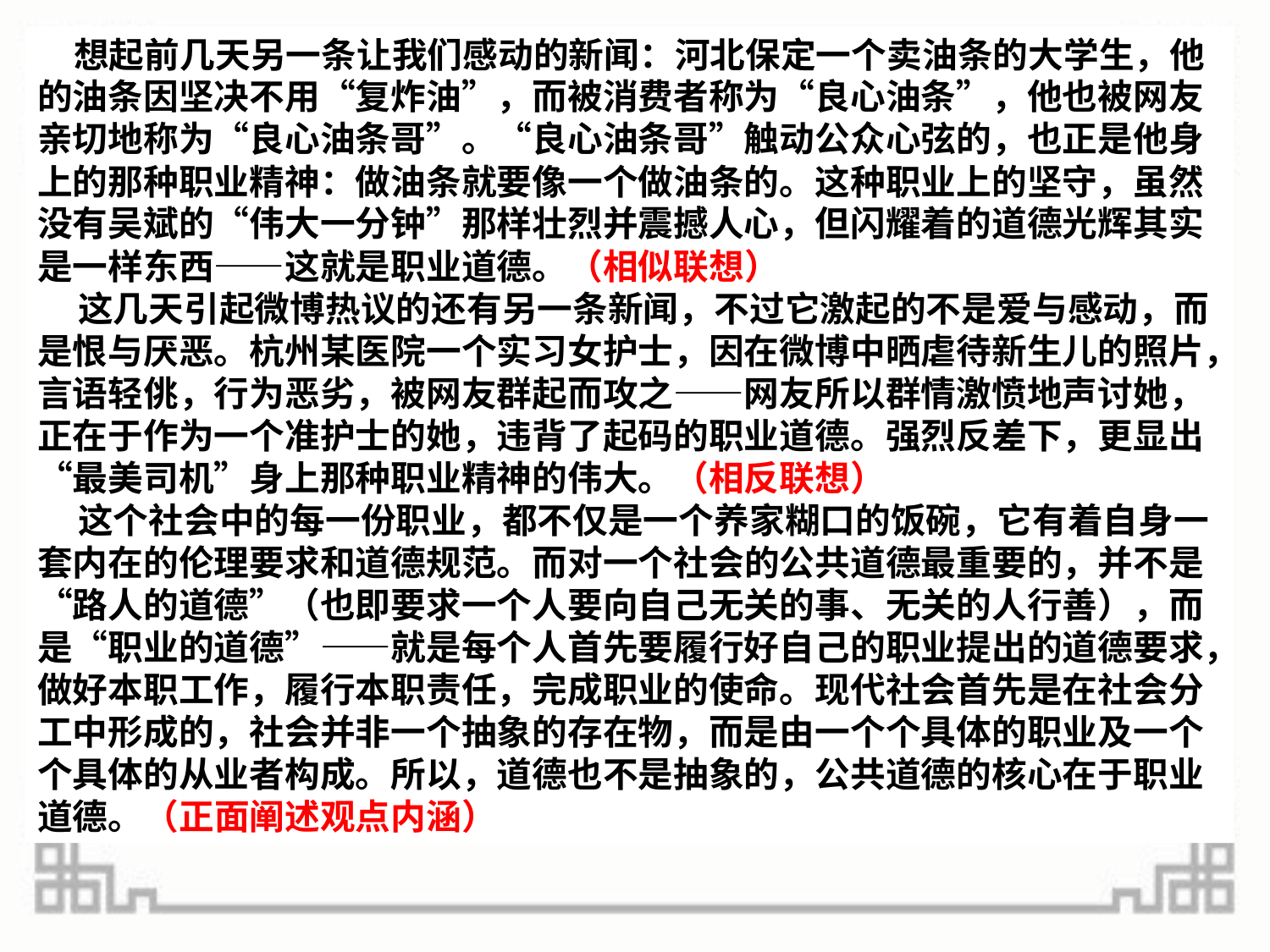

想起前几天另一条让我们感动的新闻：河北保定一个卖油条的大学生，他的油条因坚决不用“复炸油”，而被消费者称为“良心油条”，他也被网友亲切地称为“良心油条哥”。“良心油条哥”触动公众心弦的，也正是他身上的那种职业精神：做油条就要像一个做油条的。这种职业上的坚守，虽然没有吴斌的“伟大一分钟”那样壮烈并震撼人心，但闪耀着的道德光辉其实是一样东西——这就是职业道德。（相似联想）
    这几天引起微博热议的还有另一条新闻，不过它激起的不是爱与感动，而是恨与厌恶。杭州某医院一个实习女护士，因在微博中晒虐待新生儿的照片，言语轻佻，行为恶劣，被网友群起而攻之——网友所以群情激愤地声讨她，正在于作为一个准护士的她，违背了起码的职业道德。强烈反差下，更显出“最美司机”身上那种职业精神的伟大。（相反联想）
    这个社会中的每一份职业，都不仅是一个养家糊口的饭碗，它有着自身一套内在的伦理要求和道德规范。而对一个社会的公共道德最重要的，并不是“路人的道德”（也即要求一个人要向自己无关的事、无关的人行善），而是“职业的道德”——就是每个人首先要履行好自己的职业提出的道德要求，做好本职工作，履行本职责任，完成职业的使命。现代社会首先是在社会分工中形成的，社会并非一个抽象的存在物，而是由一个个具体的职业及一个个具体的从业者构成。所以，道德也不是抽象的，公共道德的核心在于职业道德。（正面阐述观点内涵）